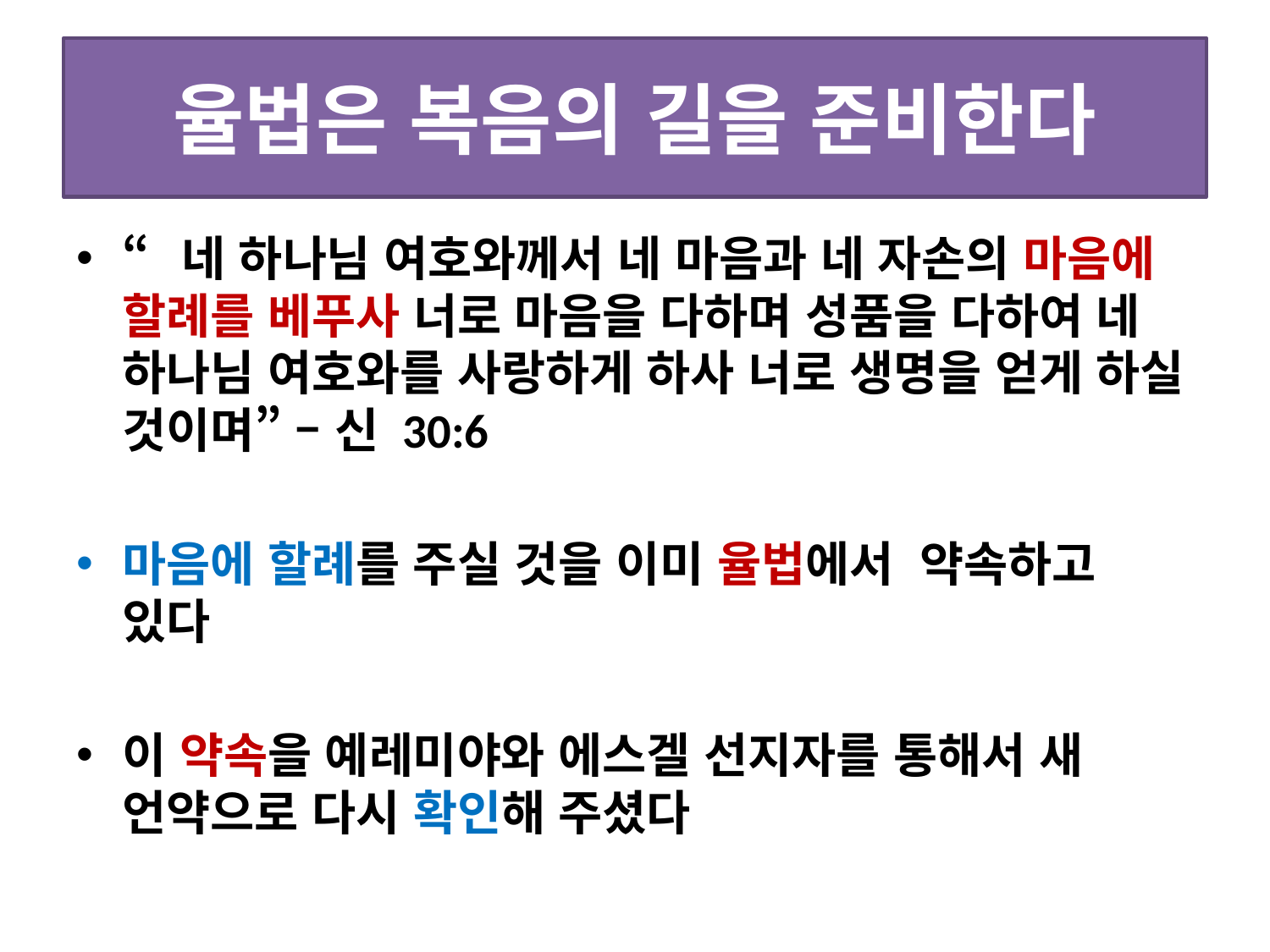

# 율법은 복음의 길을 준비한다
“네 하나님 여호와께서 네 마음과 네 자손의 마음에 할례를 베푸사 너로 마음을 다하며 성품을 다하여 네 하나님 여호와를 사랑하게 하사 너로 생명을 얻게 하실 것이며” – 신 30:6

마음에 할례를 주실 것을 이미 율법에서  약속하고 있다

이 약속을 예레미야와 에스겔 선지자를 통해서 새 언약으로 다시 확인해 주셨다